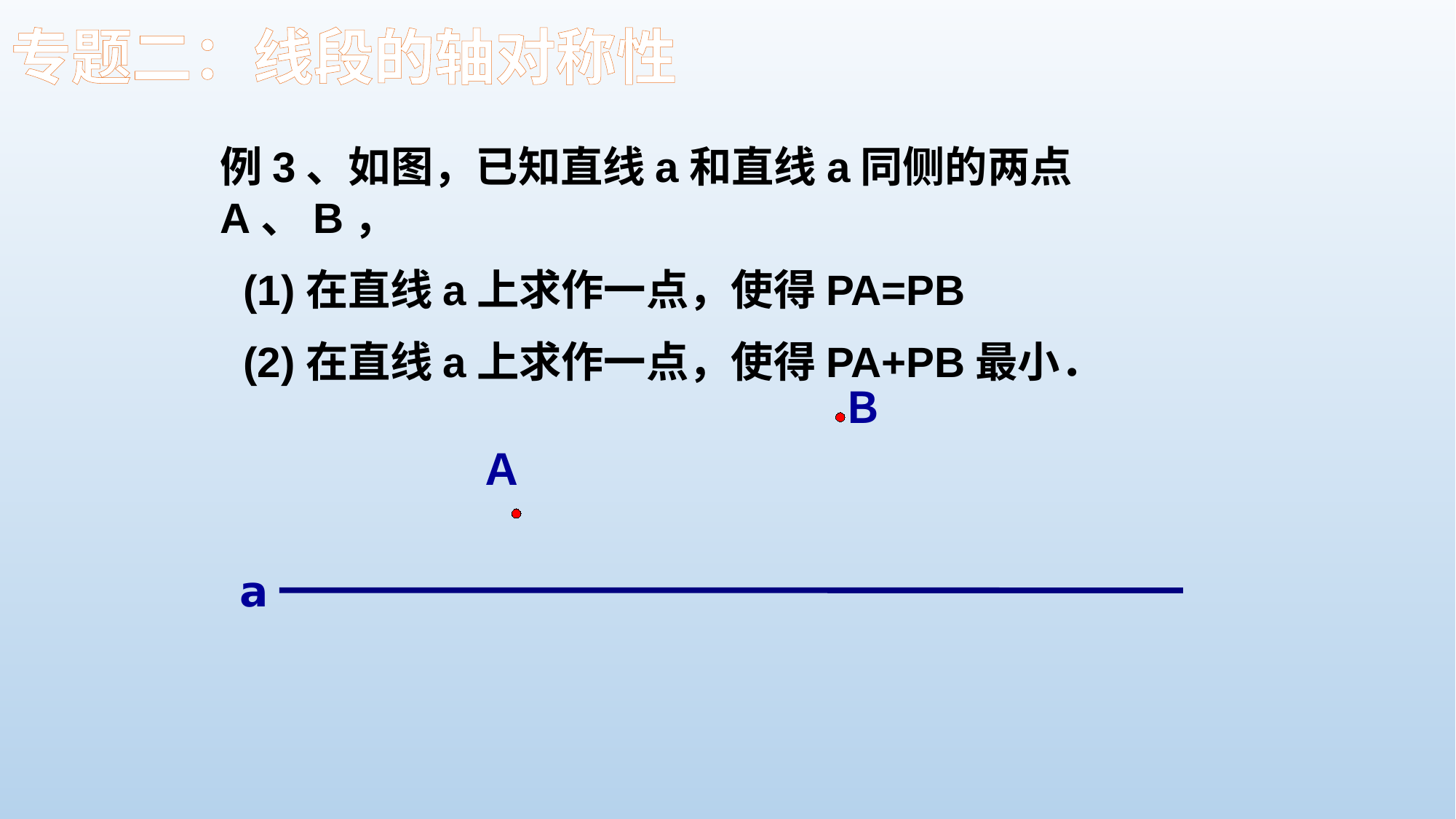

专题二：线段的轴对称性
例3、如图，已知直线a和直线a同侧的两点A、B，
  (1)在直线a上求作一点，使得PA=PB
  (2)在直线a上求作一点，使得PA+PB最小．
Ｂ

Ａ

a